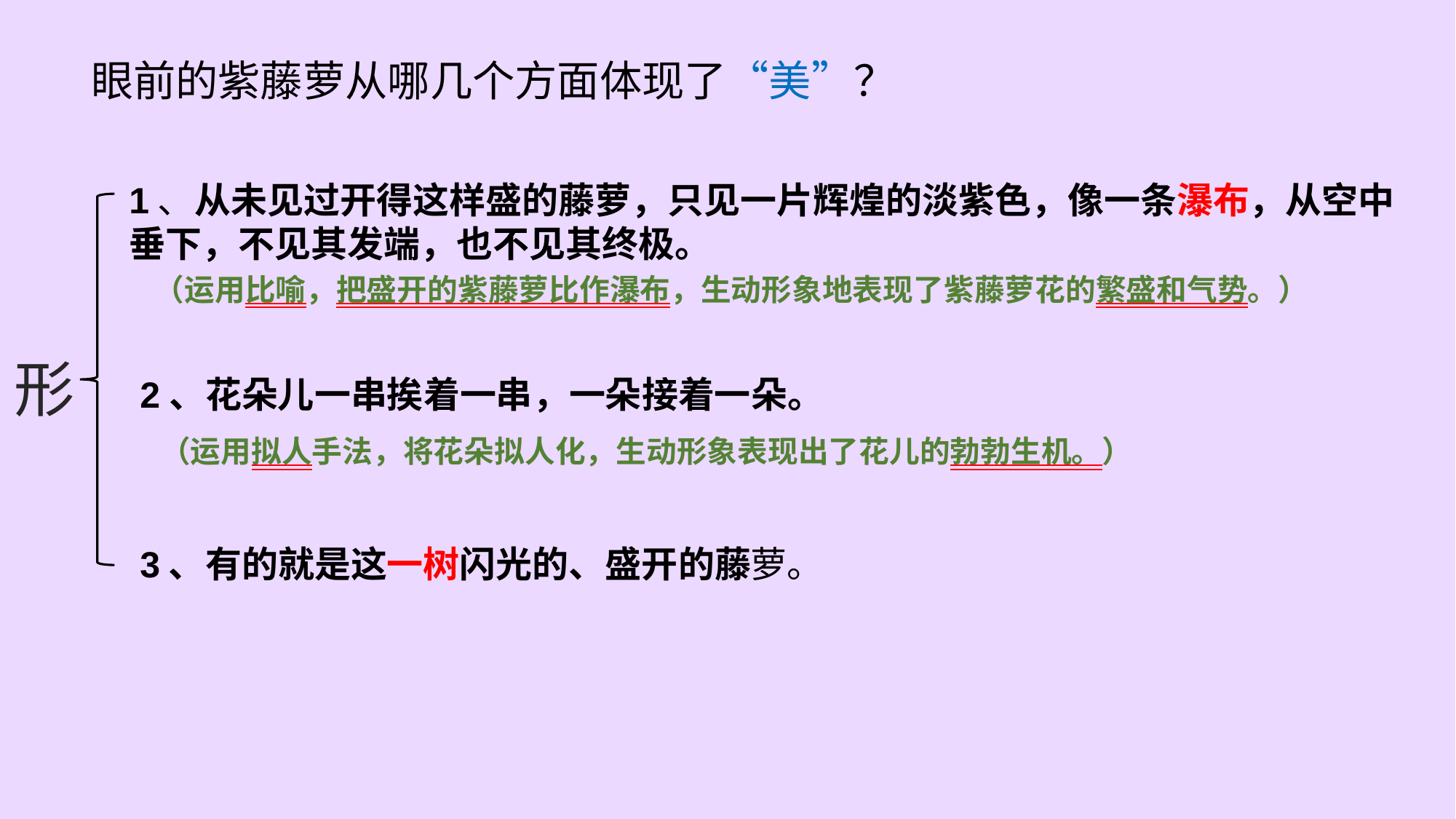

眼前的紫藤萝从哪几个方面体现了“美”？

1、从未见过开得这样盛的藤萝，只见一片辉煌的淡紫色，像一条瀑布，从空中垂下，不见其发端，也不见其终极。

   （运用比喻，把盛开的紫藤萝比作瀑布，生动形象地表现了紫藤萝花的繁盛和气势。）
形
2、花朵儿一串挨着一串，一朵接着一朵。
    （运用拟人手法，将花朵拟人化，生动形象表现出了花儿的勃勃生机。）
3、有的就是这一树闪光的、盛开的藤萝。